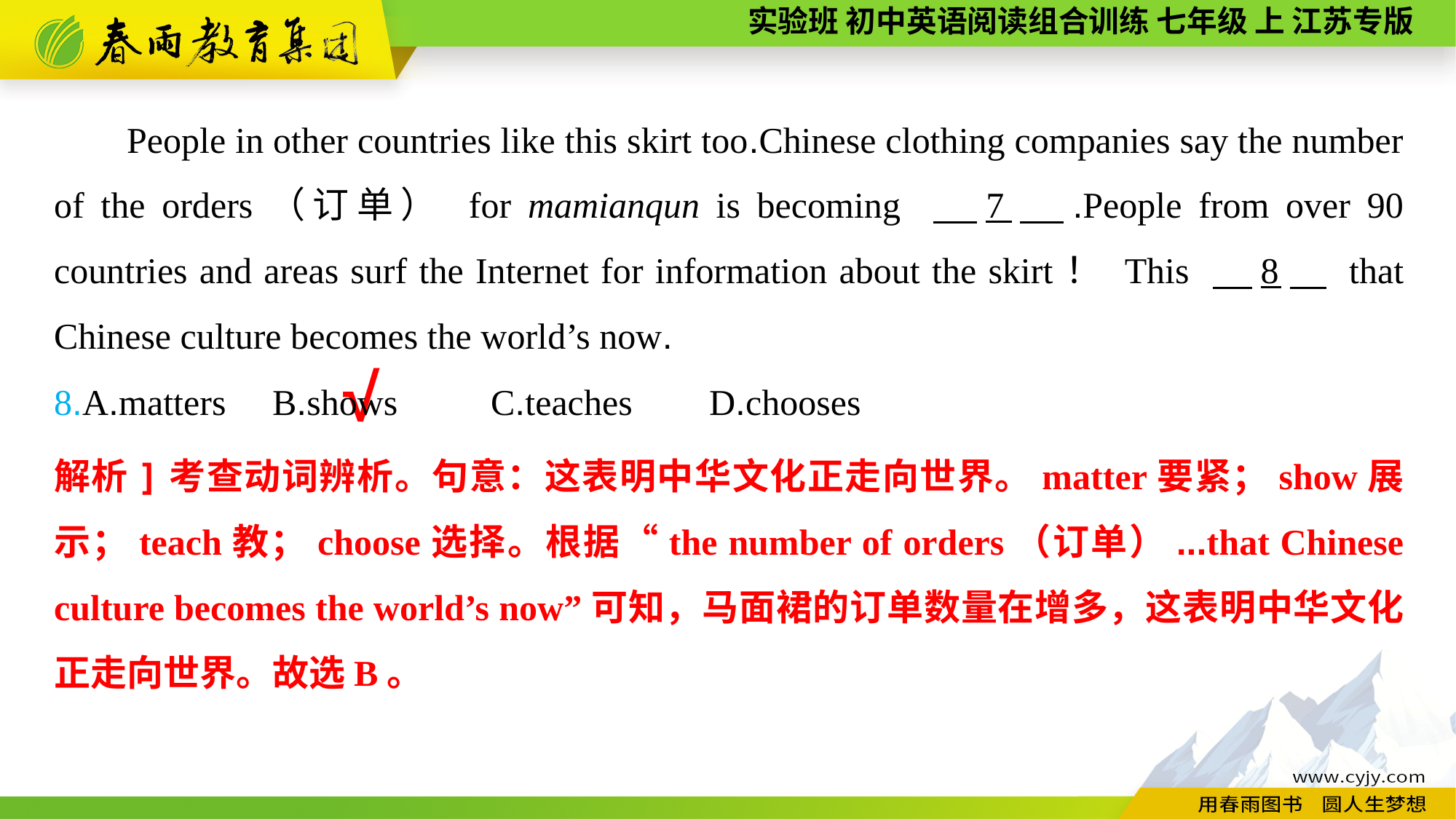

People in other countries like this skirt too.Chinese clothing companies say the number of the orders（订单） for mamianqun is becoming 　7　.People from over 90 countries and areas surf the Internet for information about the skirt！ This 　8　 that Chinese culture becomes the world’s now.
8.A.matters	B.shows	C.teaches	D.chooses
√
解析]考查动词辨析。句意：这表明中华文化正走向世界。matter要紧；show展示；teach教；choose选择。根据“the number of orders（订单）...that Chinese culture becomes the world’s now”可知，马面裙的订单数量在增多，这表明中华文化正走向世界。故选B。